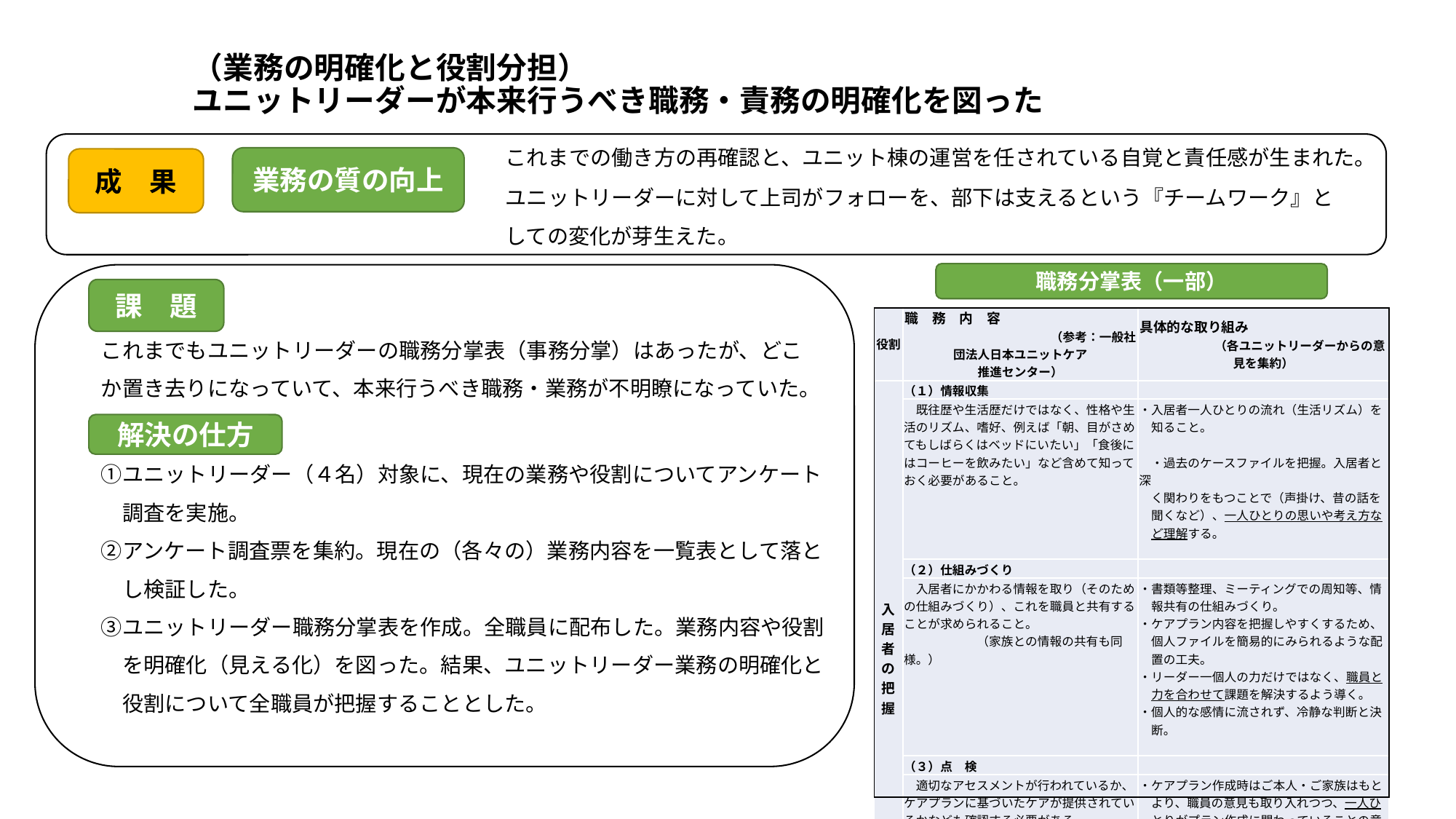

# （業務の明確化と役割分担） ユニットリーダーが本来行うべき職務・責務の明確化を図った

　　　　　　　　　　　　　　これまでの働き方の再確認と、ユニット棟の運営を任されている自覚と責任感が生まれた。
　　　　　　　　　　　　　　　　　　　　ユニットリーダーに対して上司がフォローを、部下は支えるという『チームワーク』と
　　　　　　　　　　　　　　　　　　　　しての変化が芽生えた。

　これまでもユニットリーダーの職務分掌表（事務分掌）はあったが、どこ
　か置き去りになっていて、本来行うべき職務・業務が不明瞭になっていた。

　①ユニットリーダー（４名）対象に、現在の業務や役割についてアンケート
　　調査を実施。
　②アンケート調査票を集約。現在の（各々の）業務内容を一覧表として落と
　　し検証した。
　③ユニットリーダー職務分掌表を作成。全職員に配布した。業務内容や役割
　　を明確化（見える化）を図った。結果、ユニットリーダー業務の明確化と
　　役割について全職員が把握することとした。
業務の質の向上
成　果
職務分掌表（一部）

課　題
| 役割 | 職　務　内　容　　　　　　　　　　　　　　　　　　　　　　　（参考：一般社団法人日本ユニットケア 推進センター） | 具体的な取り組み　　　　　　　　　　　　　　　　　（各ユニットリーダーからの意見を集約） |
| --- | --- | --- |
| 入居者の把握 | （１）情報収集 |  |
|  | 既往歴や生活歴だけではなく、性格や生活のリズム、嗜好、例えば「朝、目がさめてもしばらくはベッドにいたい」「食後にはコーヒーを飲みたい」など含めて知っておく必要があること。 | ・入居者一人ひとりの流れ（生活リズム）を 　知ること。 　　　　　　　　　　　　　　　　　　　　・過去のケースファイルを把握。入居者と深 　く関わりをもつことで（声掛け、昔の話を 　聞くなど）、一人ひとりの思いや考え方な 　ど理解する。 |
|  | （２）仕組みづくり |  |
|  | 入居者にかかわる情報を取り（そのための仕組みづくり）、これを職員と共有することが求められること。　　　　　　　　　　　　　　（家族との情報の共有も同様。） | ・書類等整理、ミーティングでの周知等、情 　報共有の仕組みづくり。 ・ケアプラン内容を把握しやすくするため、 　個人ファイルを簡易的にみられるような配 　置の工夫。 ・リーダー一個人の力だけではなく、職員と 　力を合わせて課題を解決するよう導く。 ・個人的な感情に流されず、冷静な判断と決 　断。 |
|  | （３）点　検 |  |
|  | 適切なアセスメントが行われているか、ケアプランに基づいたケアが提供されているかなども確認する必要がある。 | ・ケアプラン作成時はご本人・ご家族はもと 　より、職員の意見も取り入れつつ、一人ひ 　とりがプラン作成に関わっていることの意 　識付けを図る。 ・ケアプラン内容を確認しやすいように、 　ミーティング等でプラン内容の振り返る場 　を設ける。 |
|  |
| --- |
解決の仕方